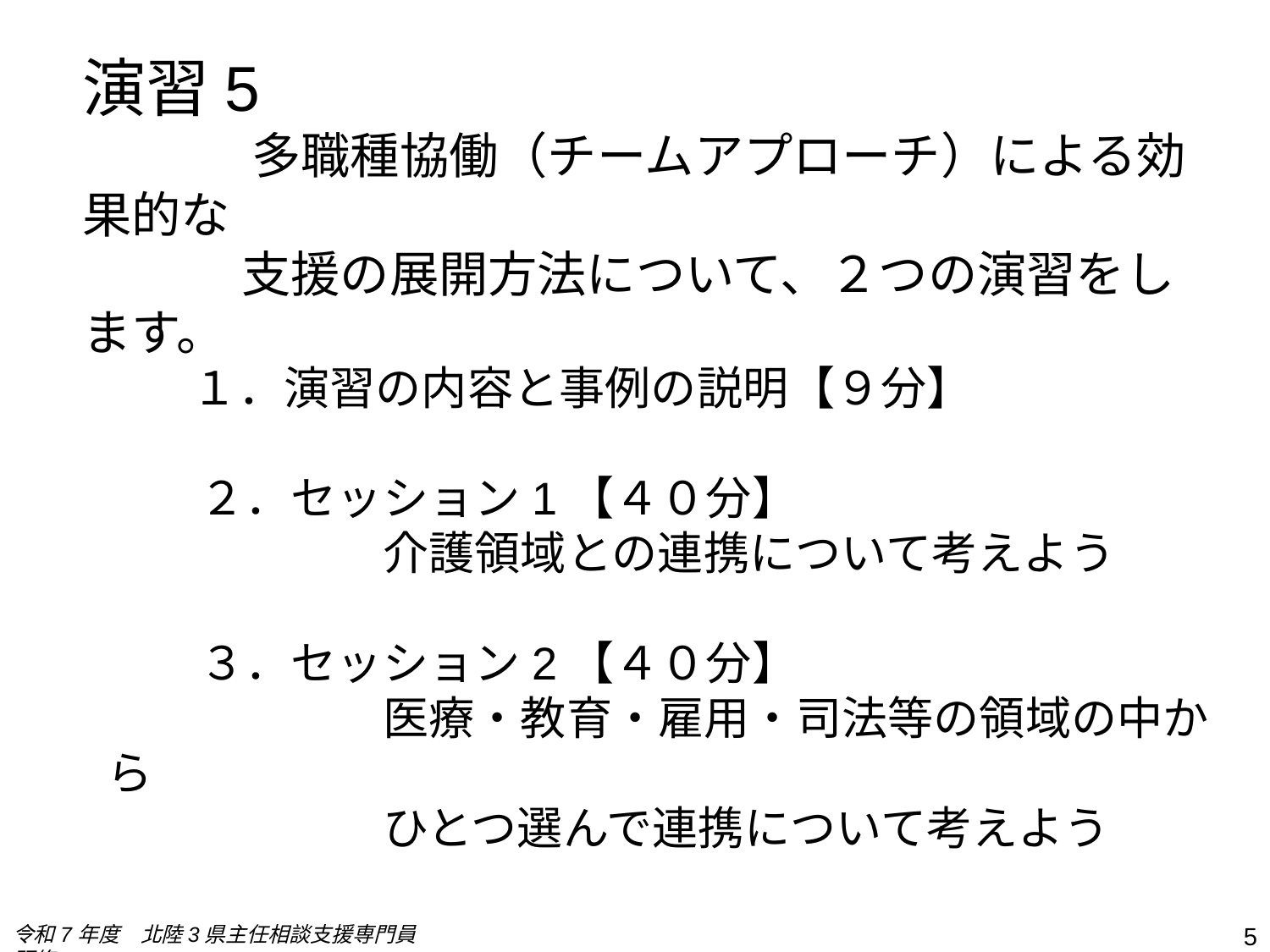

演習5
　　　　多職種協働（チームアプローチ）による効果的な
　　　 支援の展開方法について、２つの演習をします。
　　１．演習の内容と事例の説明【９分】

　　２．セッション1【４０分】
　　　　　　介護領域との連携について考えよう

　　３．セッション2【４０分】
　　　　　　医療・教育・雇用・司法等の領域の中から
　　　　　　ひとつ選んで連携について考えよう
令和7年度　北陸3県主任相談支援専門員研修
5